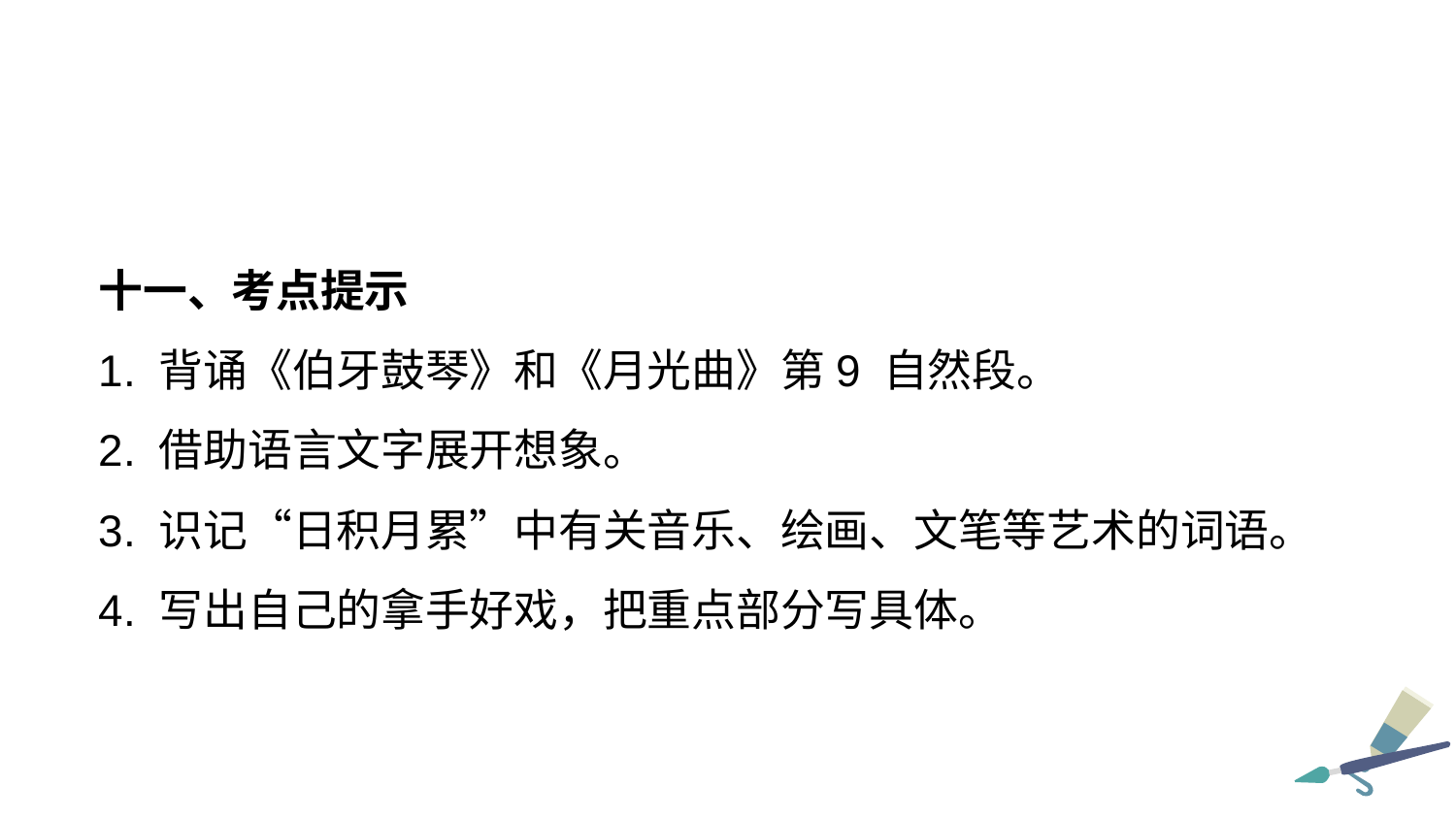

十一、考点提示
1. 背诵《伯牙鼓琴》和《月光曲》第9 自然段。
2. 借助语言文字展开想象。
3. 识记“日积月累”中有关音乐、绘画、文笔等艺术的词语。
4. 写出自己的拿手好戏，把重点部分写具体。